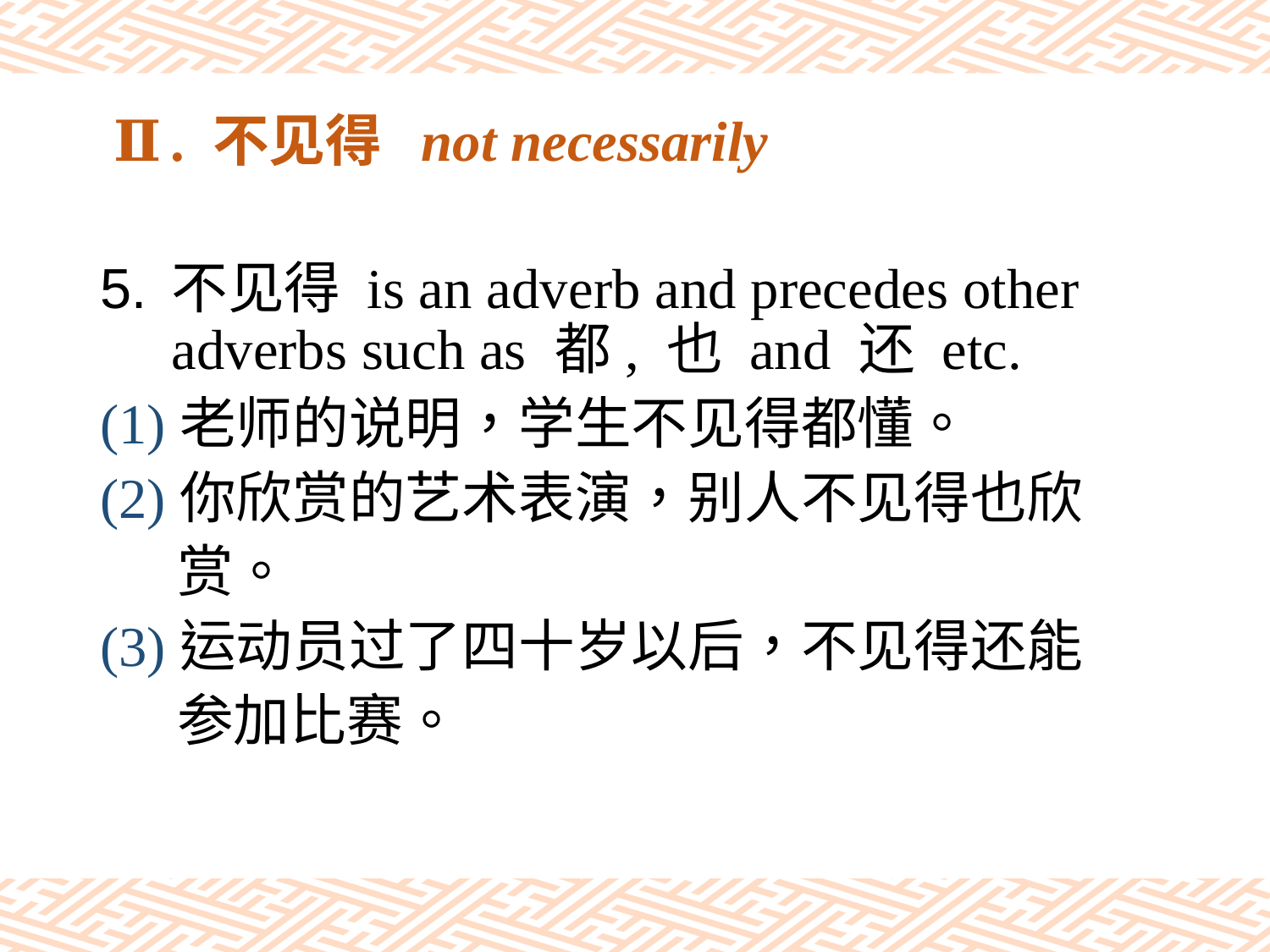

# Ⅱ. 不见得  not necessarily
不见得 is an adverb and precedes other adverbs such as 都, 也 and 还 etc.
(1)老师的说明，学生不见得都懂。
(2)你欣赏的艺术表演，别人不见得也欣
     赏。
(3)运动员过了四十岁以后，不见得还能
     参加比赛。